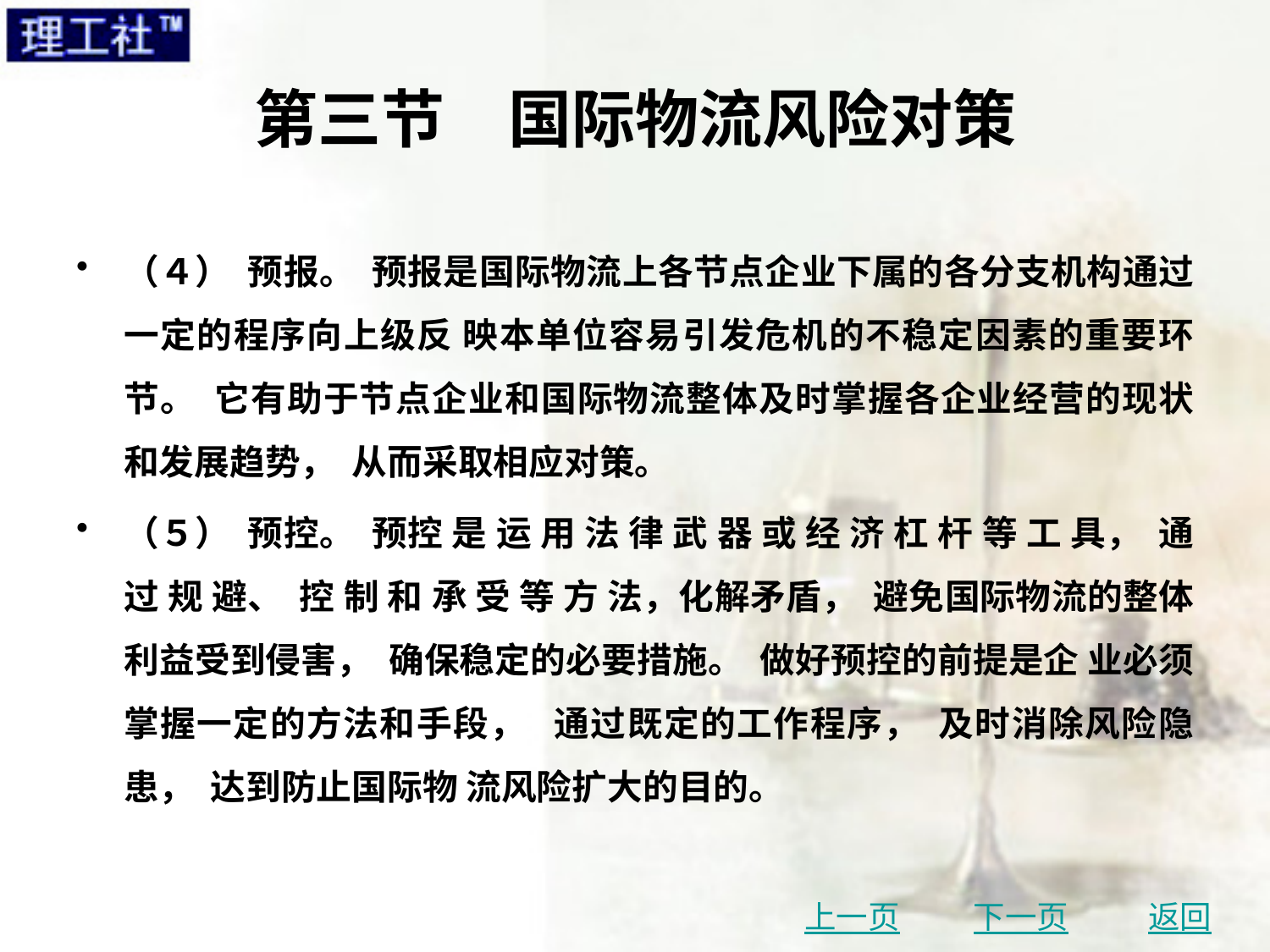

# 第三节　国际物流风险对策
（４）  预报。  预报是国际物流上各节点企业下属的各分支机构通过一定的程序向上级反 映本单位容易引发危机的不稳定因素的重要环节。  它有助于节点企业和国际物流整体及时掌握各企业经营的现状和发展趋势，  从而采取相应对策。
（５）  预控。  预控 是 运 用 法 律 武 器 或 经 济 杠 杆 等 工 具，  通 过 规 避、  控 制 和 承 受 等 方 法，化解矛盾，  避免国际物流的整体利益受到侵害，  确保稳定的必要措施。  做好预控的前提是企 业必须掌握一定的方法和手段，   通过既定的工作程序，  及时消除风险隐患，  达到防止国际物 流风险扩大的目的。

上一页
下一页
返回